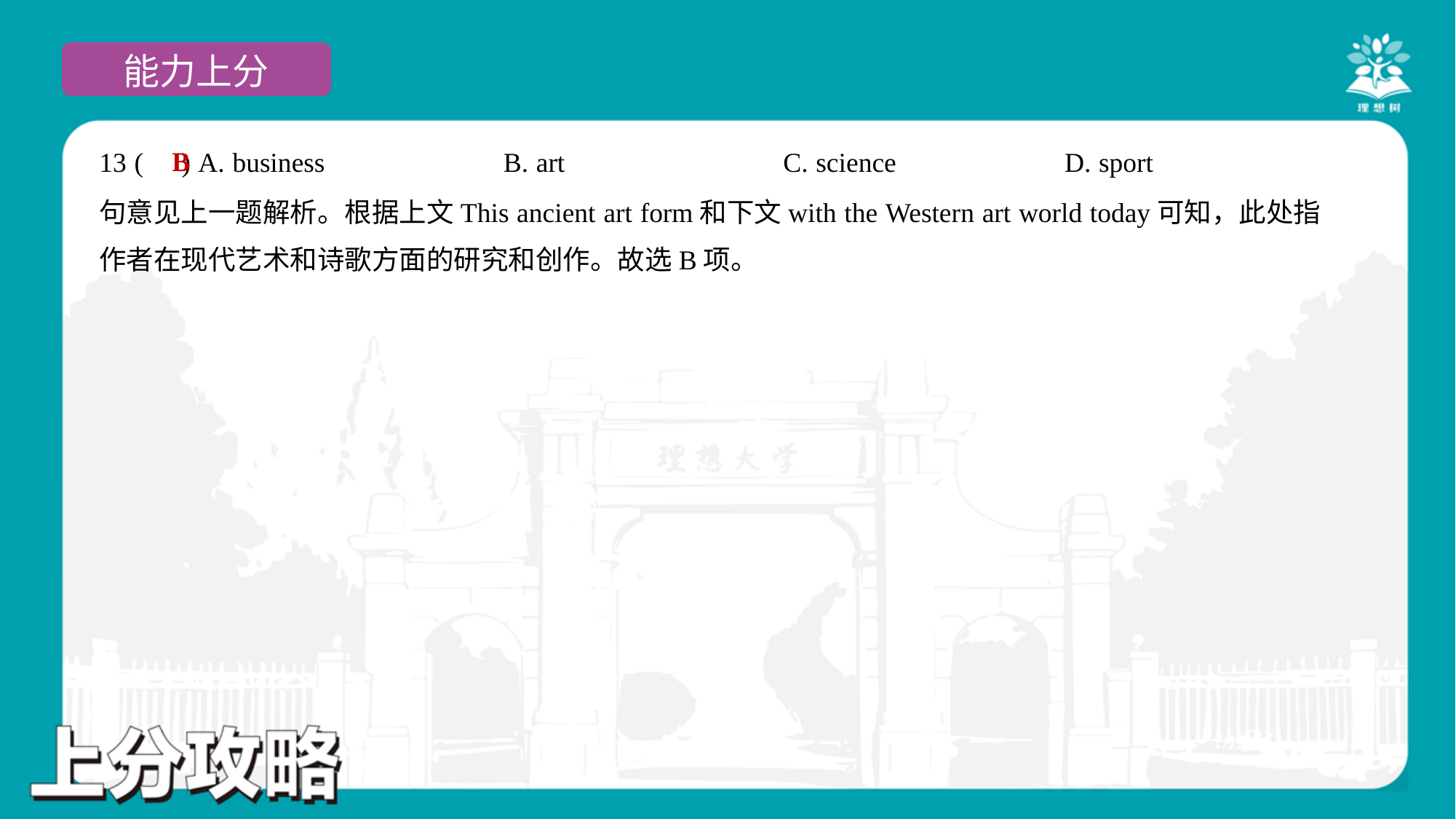

B
13 (     ) A. business	B. art	C. science	D. sport
句意见上一题解析。根据上文This ancient art form和下文with the Western art world today可知，此处指
作者在现代艺术和诗歌方面的研究和创作。故选B项。